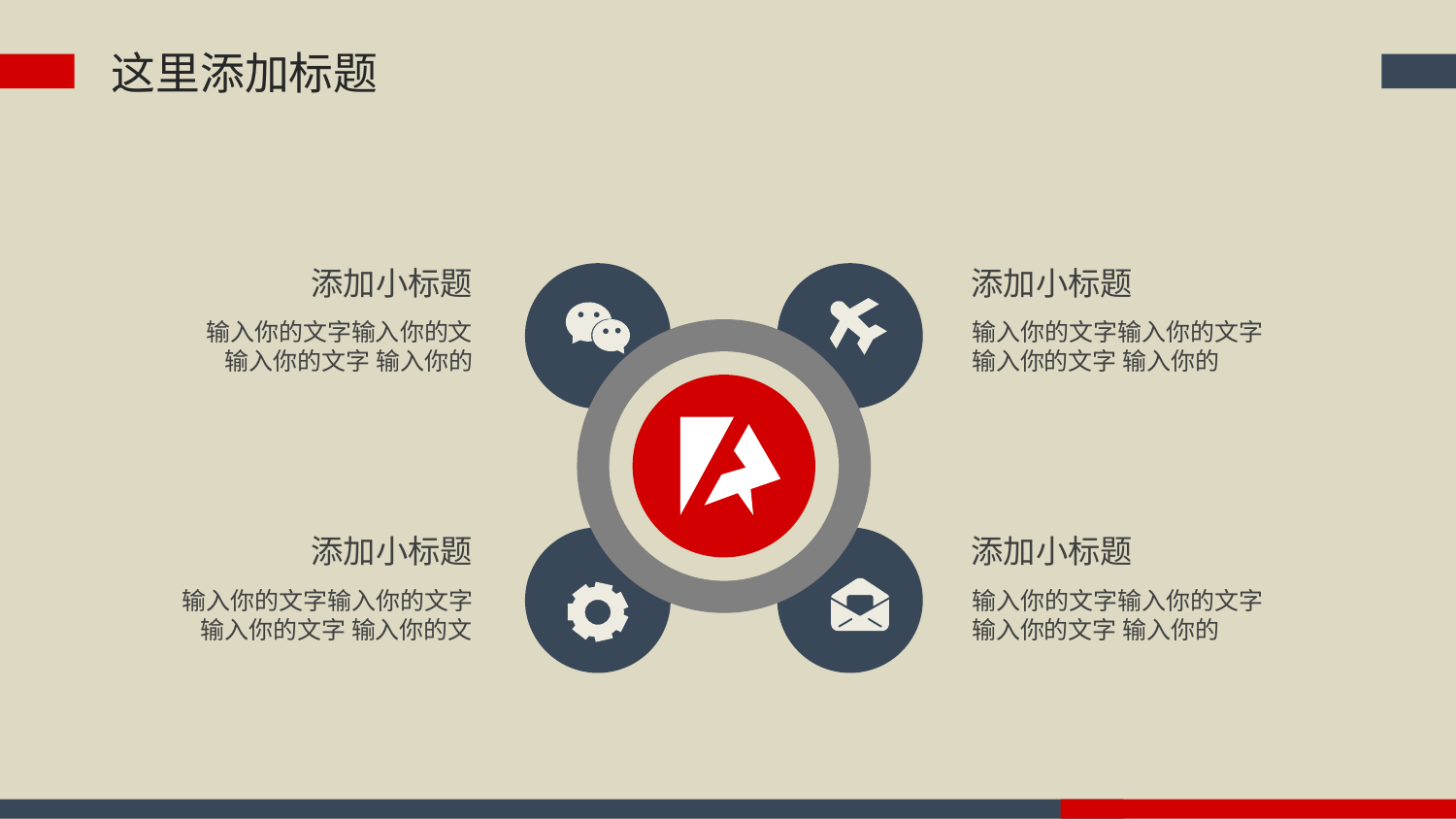

这里添加标题

添加小标题
添加小标题

输入你的文字输入你的文
输入你的文字 输入你的
输入你的文字输入你的文字 输入你的文字 输入你的

添加小标题
添加小标题
输入你的文字输入你的文字 输入你的文字 输入你的文

输入你的文字输入你的文字 输入你的文字 输入你的